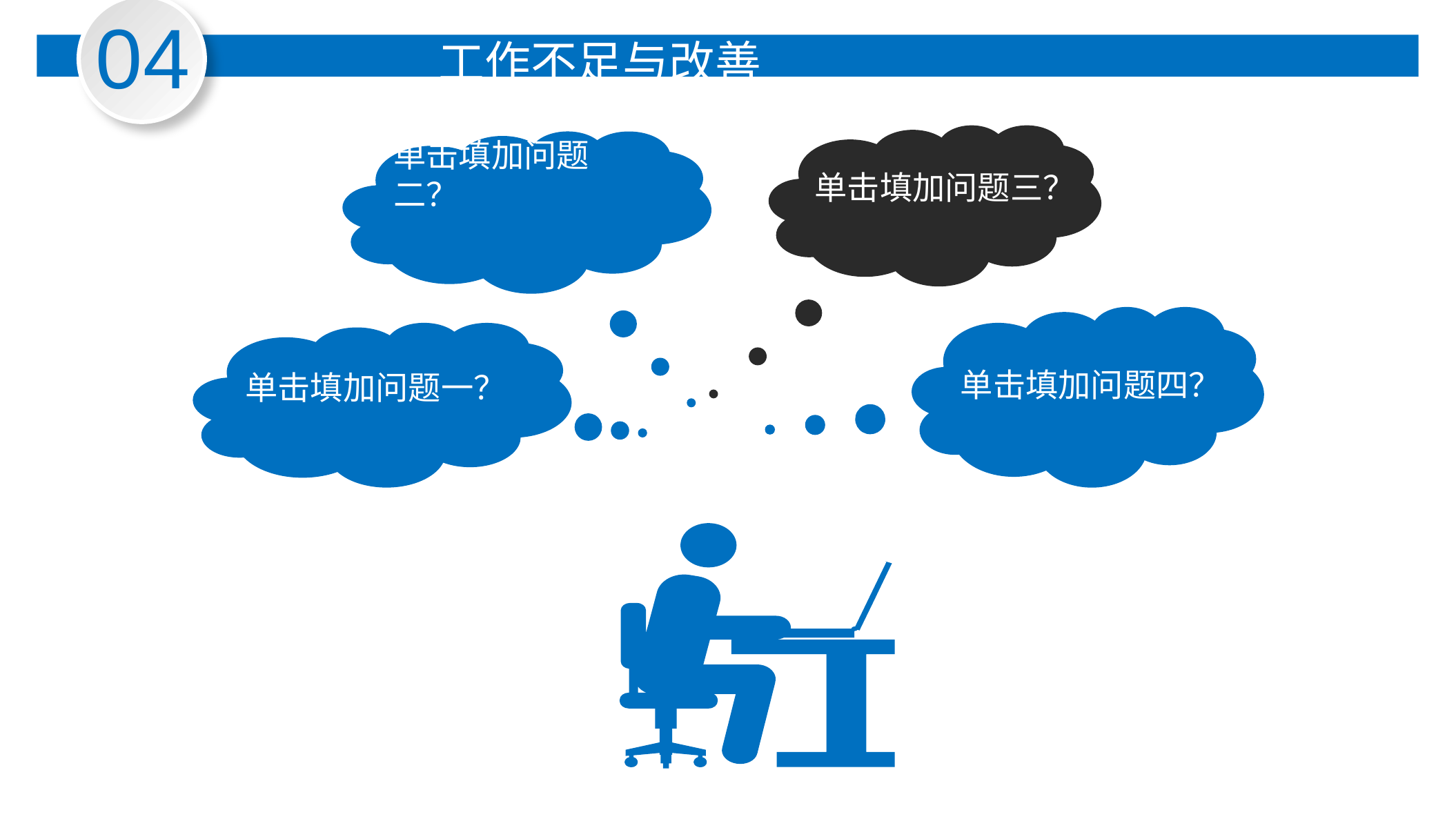

04
工作不足与改善

单击填加问题三？

单击填加问题二？

单击填加问题四？

单击填加问题一？